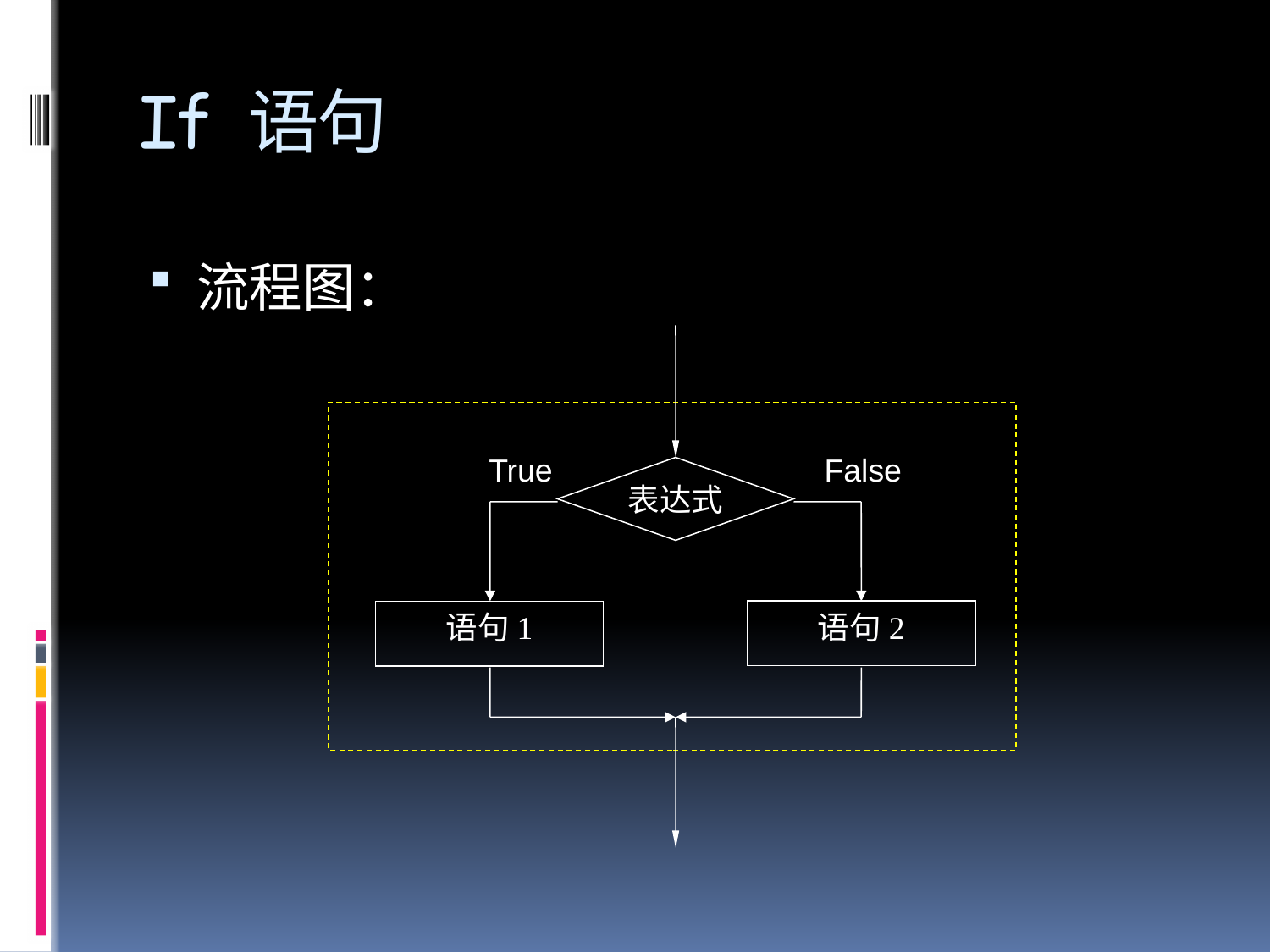

# If 语句
流程图：

表达式

语句1
语句2

True
False